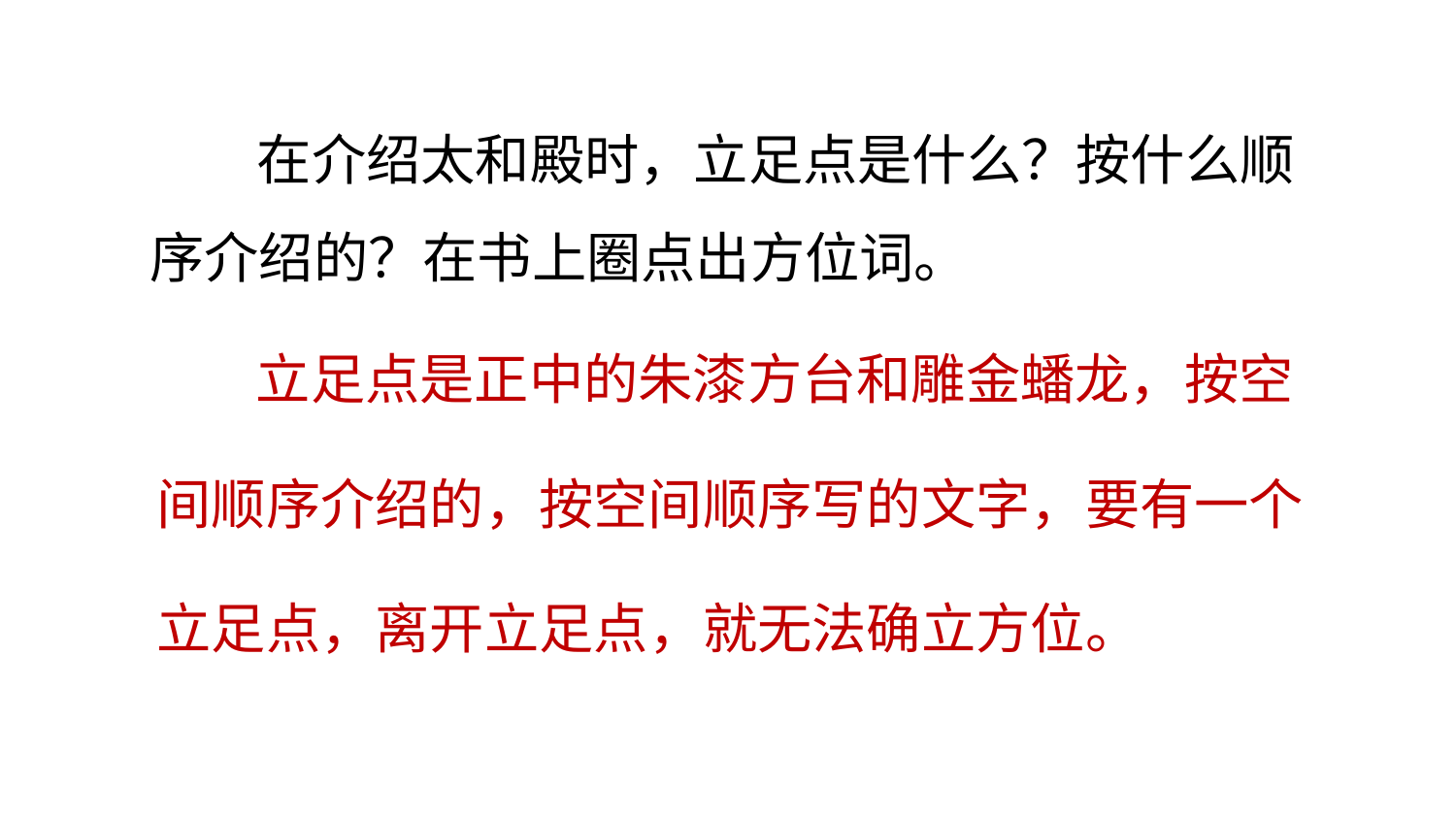

# 在介绍太和殿时，立足点是什么？按什么顺序介绍的？在书上圈点出方位词。
        立足点是正中的朱漆方台和雕金蟠龙，按空间顺序介绍的，按空间顺序写的文字，要有一个立足点，离开立足点，就无法确立方位。